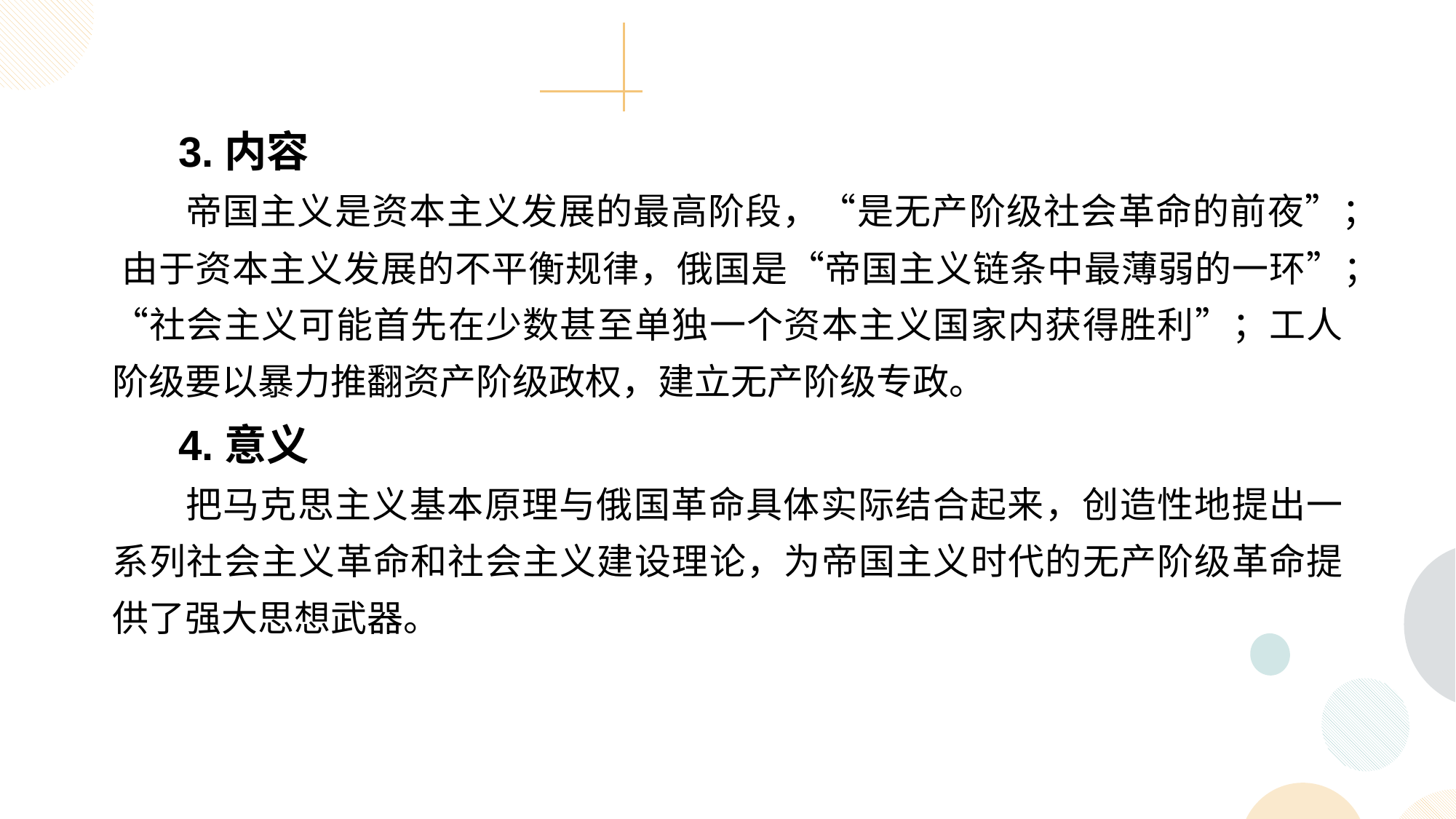

3.内容
 帝国主义是资本主义发展的最高阶段，“是无产阶级社会革命的前夜”； 由于资本主义发展的不平衡规律，俄国是“帝国主义链条中最薄弱的一环”；“社会主义可能首先在少数甚至单独一个资本主义国家内获得胜利”；工人阶级要以暴力推翻资产阶级政权，建立无产阶级专政。
 4.意义
 把马克思主义基本原理与俄国革命具体实际结合起来，创造性地提出一系列社会主义革命和社会主义建设理论，为帝国主义时代的无产阶级革命提供了强大思想武器。